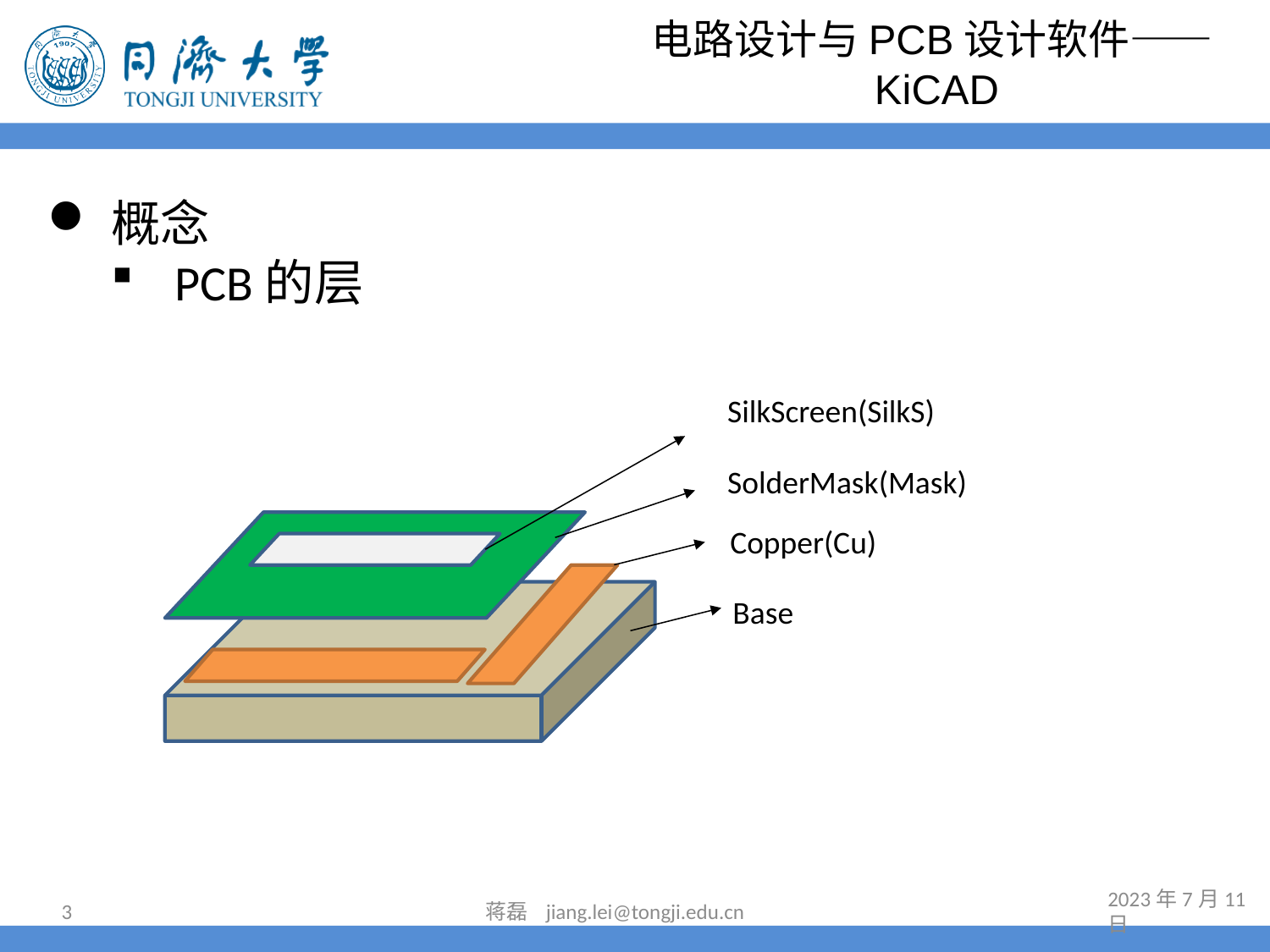

# 电路设计与PCB设计软件——KiCAD
概念
PCB的层
SilkScreen(SilkS)
SolderMask(Mask)

Copper(Cu)

Base

3
蒋磊  jiang.lei@tongji.edu.cn
2023年7月11日